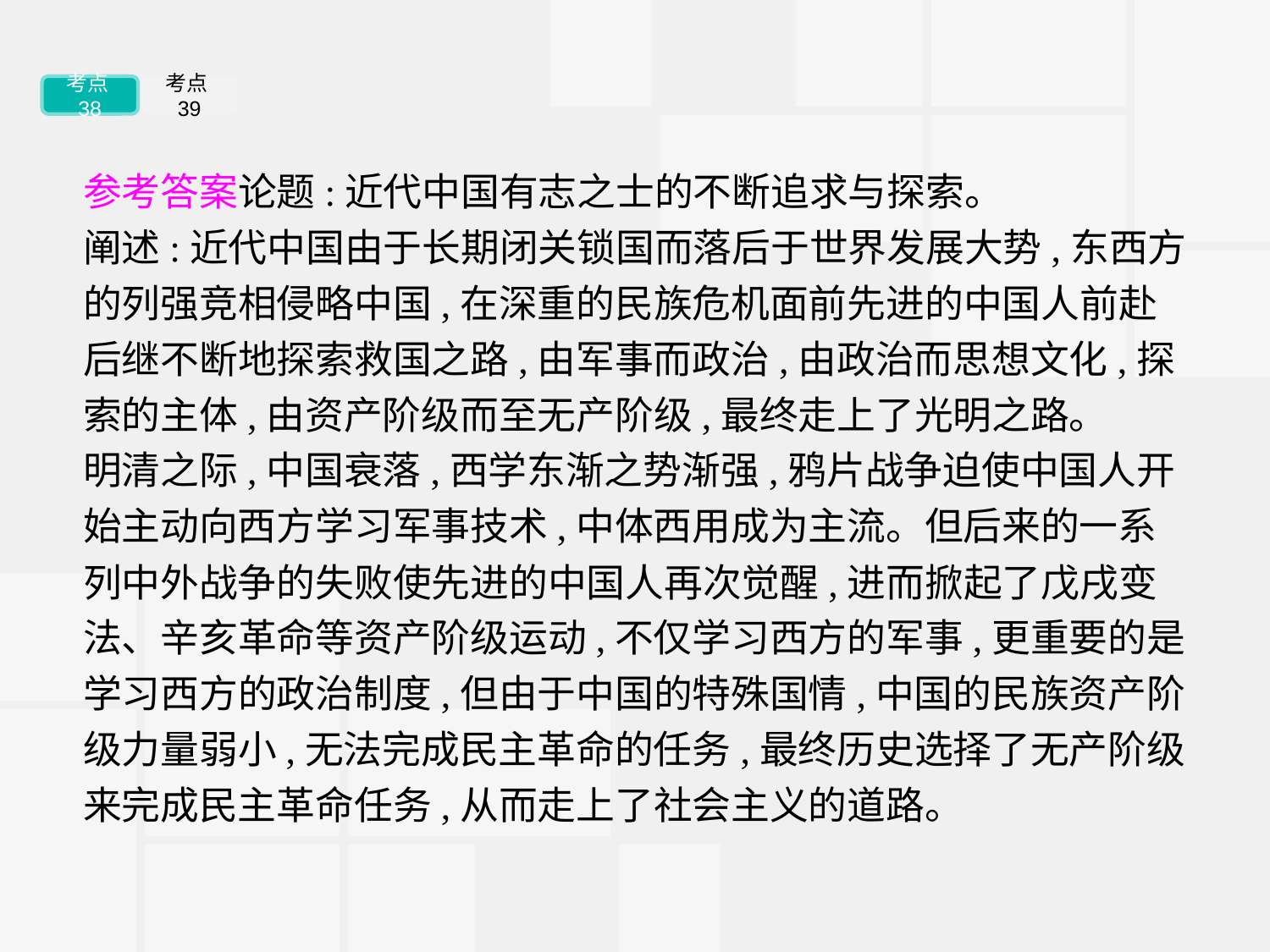

考点38
考点39
参考答案论题:近代中国有志之士的不断追求与探索。
阐述:近代中国由于长期闭关锁国而落后于世界发展大势,东西方的列强竞相侵略中国,在深重的民族危机面前先进的中国人前赴后继不断地探索救国之路,由军事而政治,由政治而思想文化,探索的主体,由资产阶级而至无产阶级,最终走上了光明之路。
明清之际,中国衰落,西学东渐之势渐强,鸦片战争迫使中国人开始主动向西方学习军事技术,中体西用成为主流。但后来的一系列中外战争的失败使先进的中国人再次觉醒,进而掀起了戊戌变法、辛亥革命等资产阶级运动,不仅学习西方的军事,更重要的是学习西方的政治制度,但由于中国的特殊国情,中国的民族资产阶级力量弱小,无法完成民主革命的任务,最终历史选择了无产阶级来完成民主革命任务,从而走上了社会主义的道路。